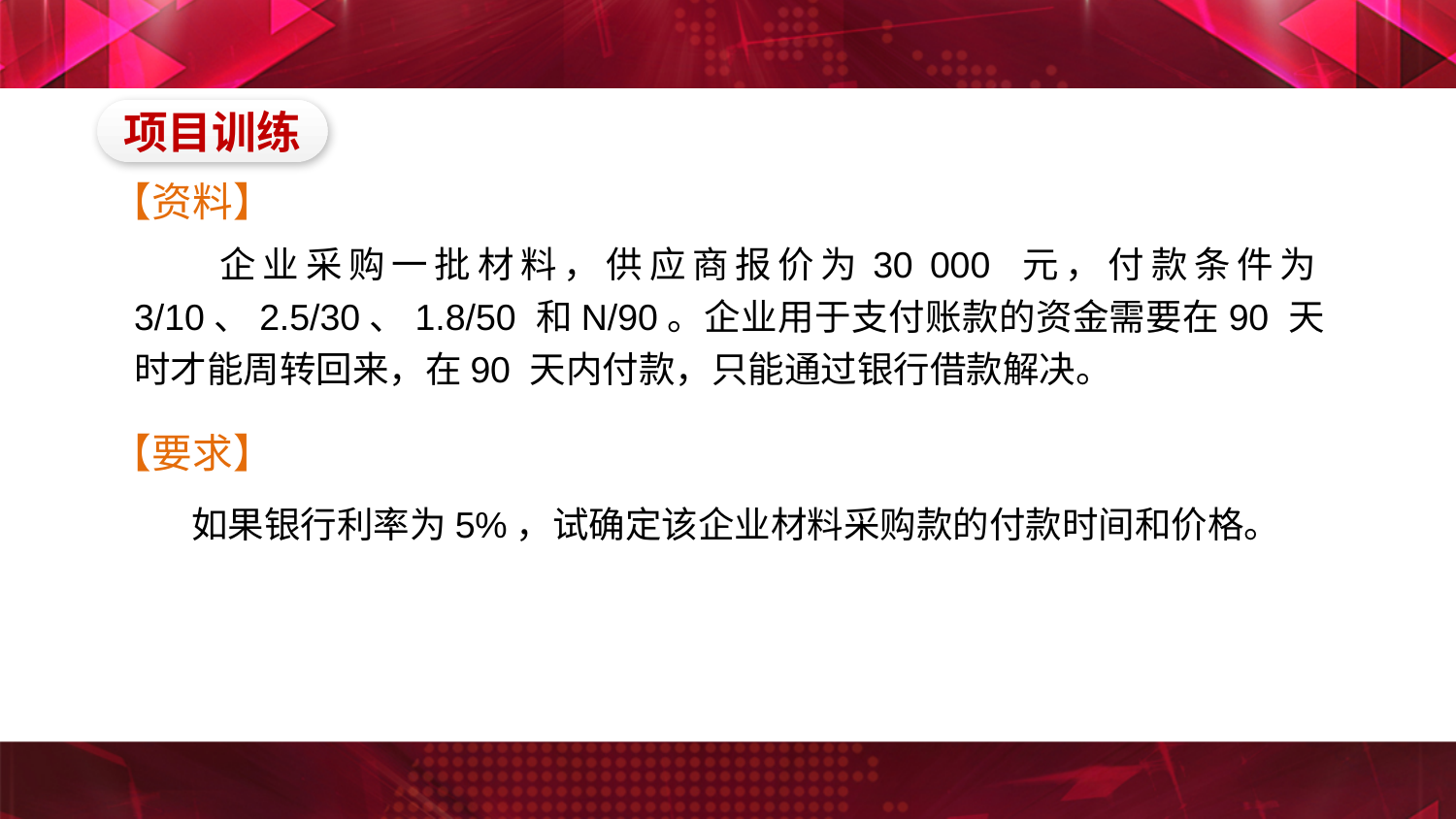

项目训练
【资料】
　　企业采购一批材料，供应商报价为30 000 元，付款条件为3/10、2.5/30、1.8/50 和N/90。企业用于支付账款的资金需要在90 天时才能周转回来，在90 天内付款，只能通过银行借款解决。
【要求】
　　如果银行利率为5%，试确定该企业材料采购款的付款时间和价格。